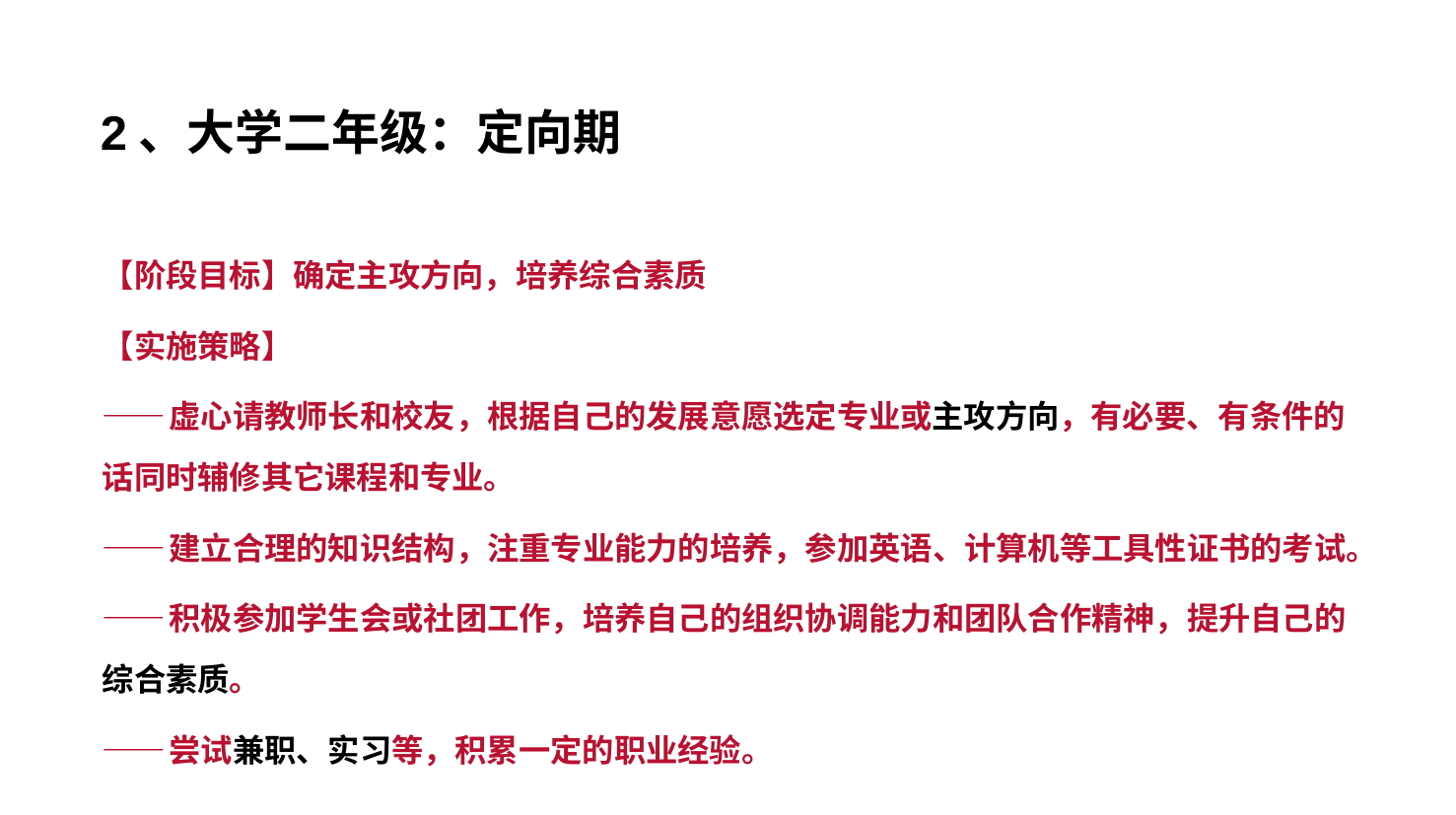

2、大学二年级：定向期
【阶段目标】确定主攻方向，培养综合素质
【实施策略】
——虚心请教师长和校友，根据自己的发展意愿选定专业或主攻方向，有必要、有条件的话同时辅修其它课程和专业。
——建立合理的知识结构，注重专业能力的培养，参加英语、计算机等工具性证书的考试。
——积极参加学生会或社团工作，培养自己的组织协调能力和团队合作精神，提升自己的综合素质。
——尝试兼职、实习等，积累一定的职业经验。